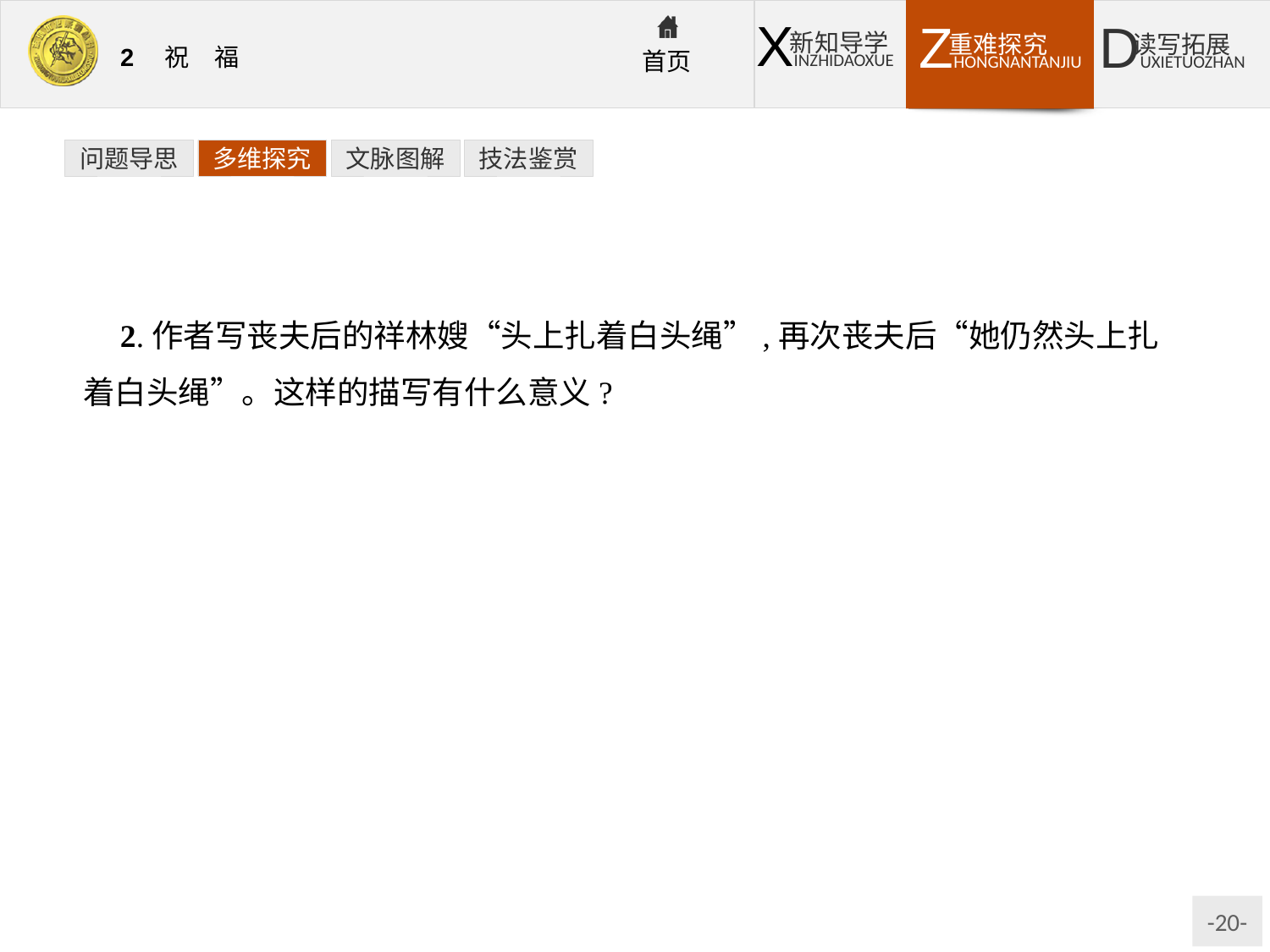

问题导思
多维探究
文脉图解
技法鉴赏
2.作者写丧夫后的祥林嫂“头上扎着白头绳”,再次丧夫后“她仍然头上扎着白头绳”。这样的描写有什么意义?
提示:同是扎着白头绳,祥林嫂却分别为祥林和贺老六两个男人服丧。这两处描写虽然毫无变化,但实际上概括了祥林嫂丧夫、改嫁,再丧夫、失子、被逐等种种不幸,并预示着更不幸的命运。这根白头绳就是沉重的精神枷锁,是祥林嫂不幸命运的耻辱标志。祥林嫂任人鄙弃,唾骂,也“扎着”“仍然扎着”,这表现出封建蒙昧主义的可怕和封建道德的顽固。这根白头绳是勒死祥林嫂的绞索。